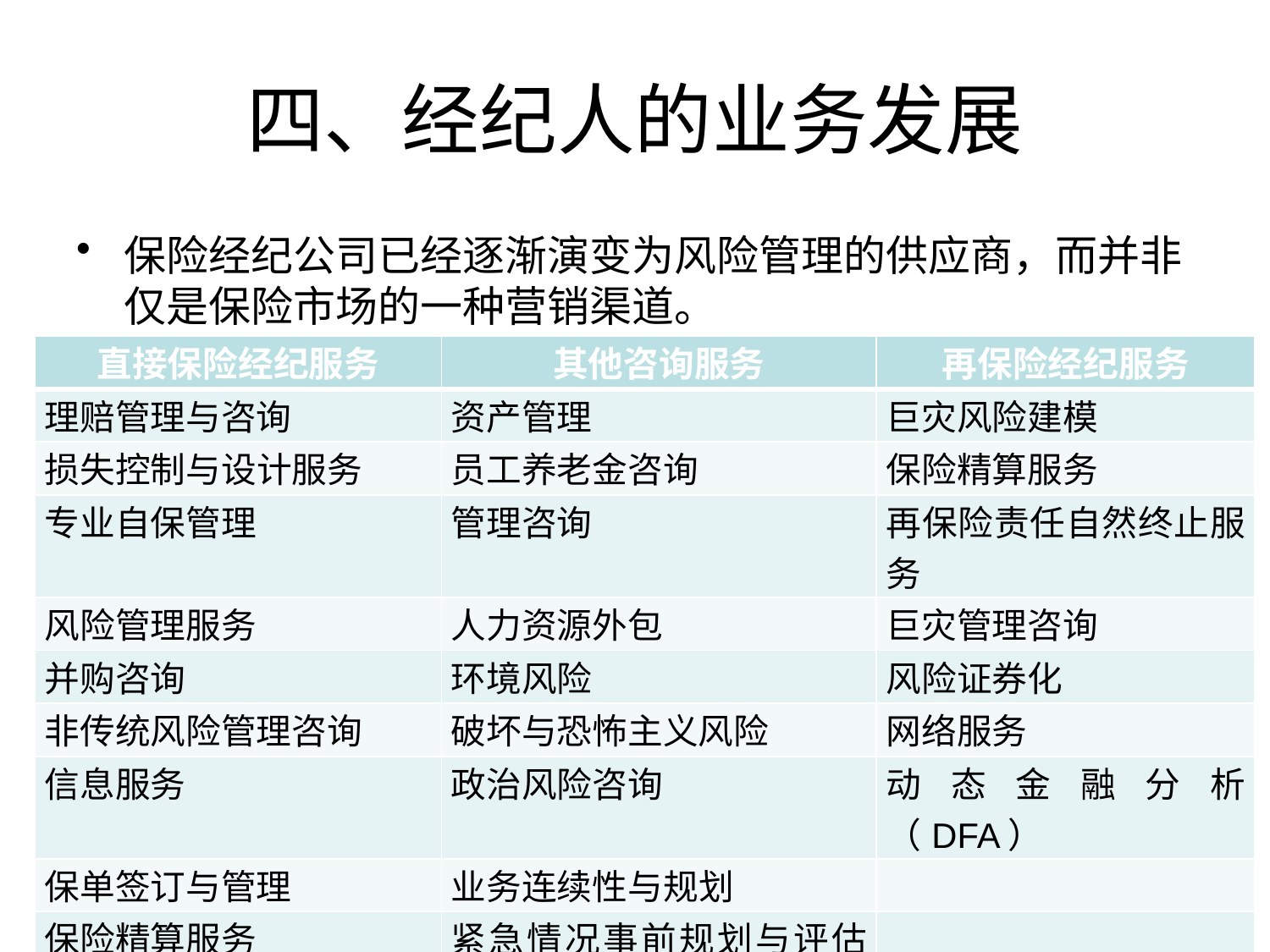

# 四、经纪人的业务发展
保险经纪公司已经逐渐演变为风险管理的供应商，而并非仅是保险市场的一种营销渠道。
| 直接保险经纪服务 | 其他咨询服务 | 再保险经纪服务 |
| --- | --- | --- |
| 理赔管理与咨询 | 资产管理 | 巨灾风险建模 |
| 损失控制与设计服务 | 员工养老金咨询 | 保险精算服务 |
| 专业自保管理 | 管理咨询 | 再保险责任自然终止服务 |
| 风险管理服务 | 人力资源外包 | 巨灾管理咨询 |
| 并购咨询 | 环境风险 | 风险证券化 |
| 非传统风险管理咨询 | 破坏与恐怖主义风险 | 网络服务 |
| 信息服务 | 政治风险咨询 | 动态金融分析（DFA） |
| 保单签订与管理 | 业务连续性与规划 |  |
| 保险精算服务 | 紧急情况事前规划与评估服务 |  |